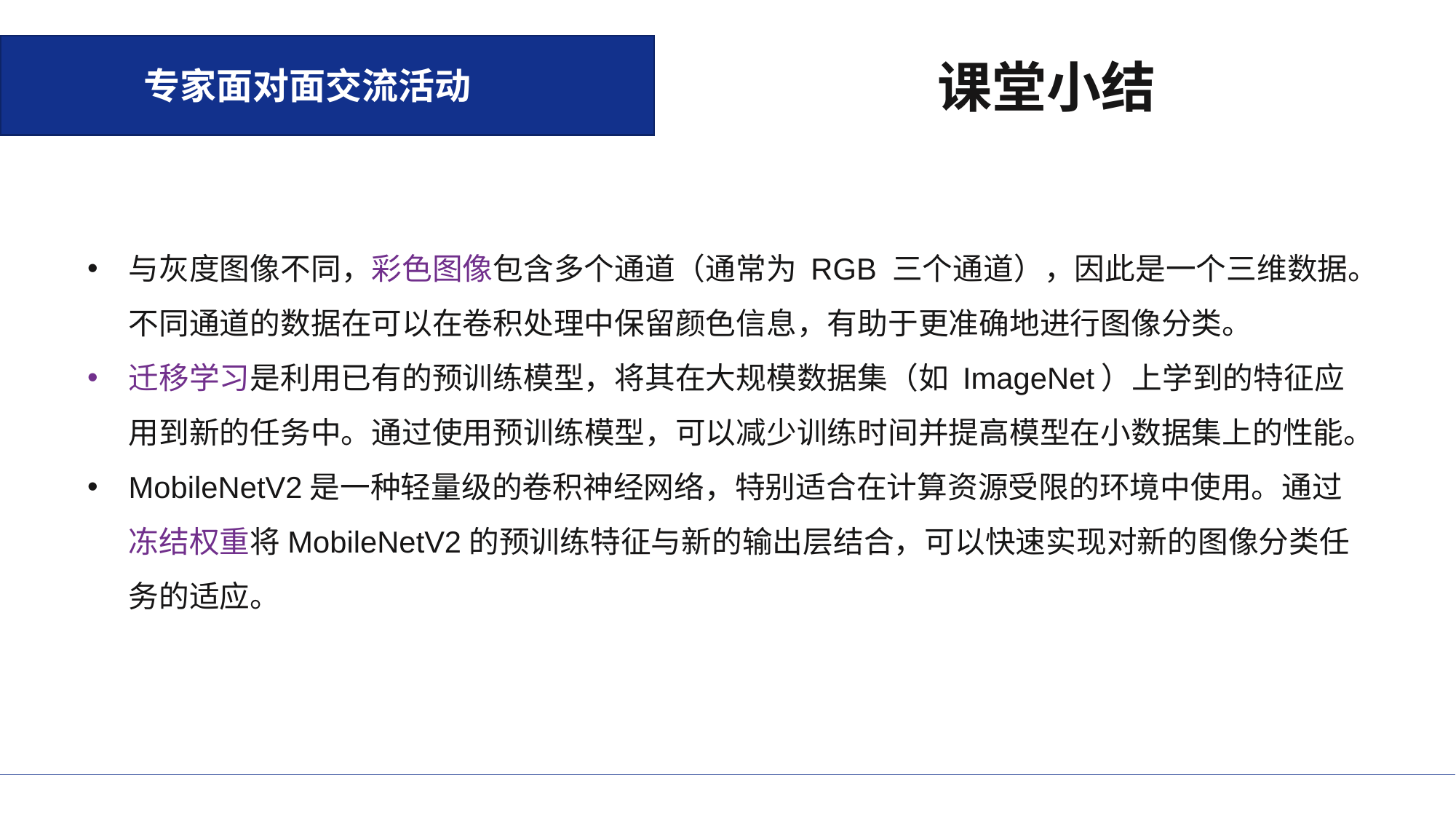

课堂小结
专家面对面交流活动

与灰度图像不同，彩色图像包含多个通道（通常为 RGB 三个通道），因此是一个三维数据。不同通道的数据在可以在卷积处理中保留颜色信息，有助于更准确地进行图像分类。
迁移学习是利用已有的预训练模型，将其在大规模数据集（如 ImageNet）上学到的特征应用到新的任务中。通过使用预训练模型，可以减少训练时间并提高模型在小数据集上的性能。
MobileNetV2是一种轻量级的卷积神经网络，特别适合在计算资源受限的环境中使用。通过冻结权重将MobileNetV2的预训练特征与新的输出层结合，可以快速实现对新的图像分类任务的适应。